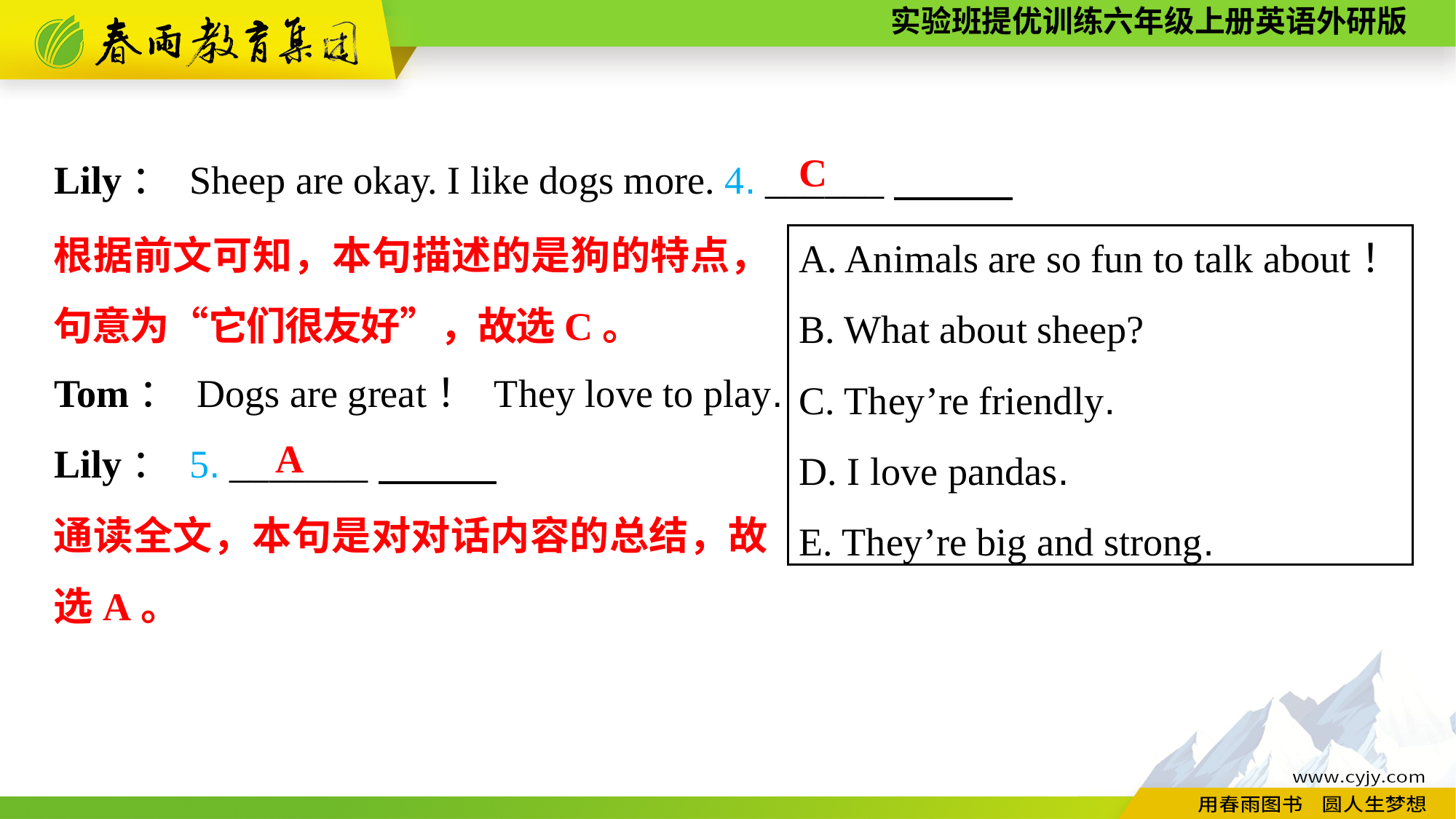

Lily： Sheep are okay. I like dogs more. 4. ______

Tom： Dogs are great！ They love to play.
Lily： 5. _______
C
根据前文可知，本句描述的是狗的特点，句意为“它们很友好”，故选C。
A. Animals are so fun to talk about！
B. What about sheep?
C. They’re friendly.
D. I love pandas.
E. They’re big and strong.

A
通读全文，本句是对对话内容的总结，故选A。